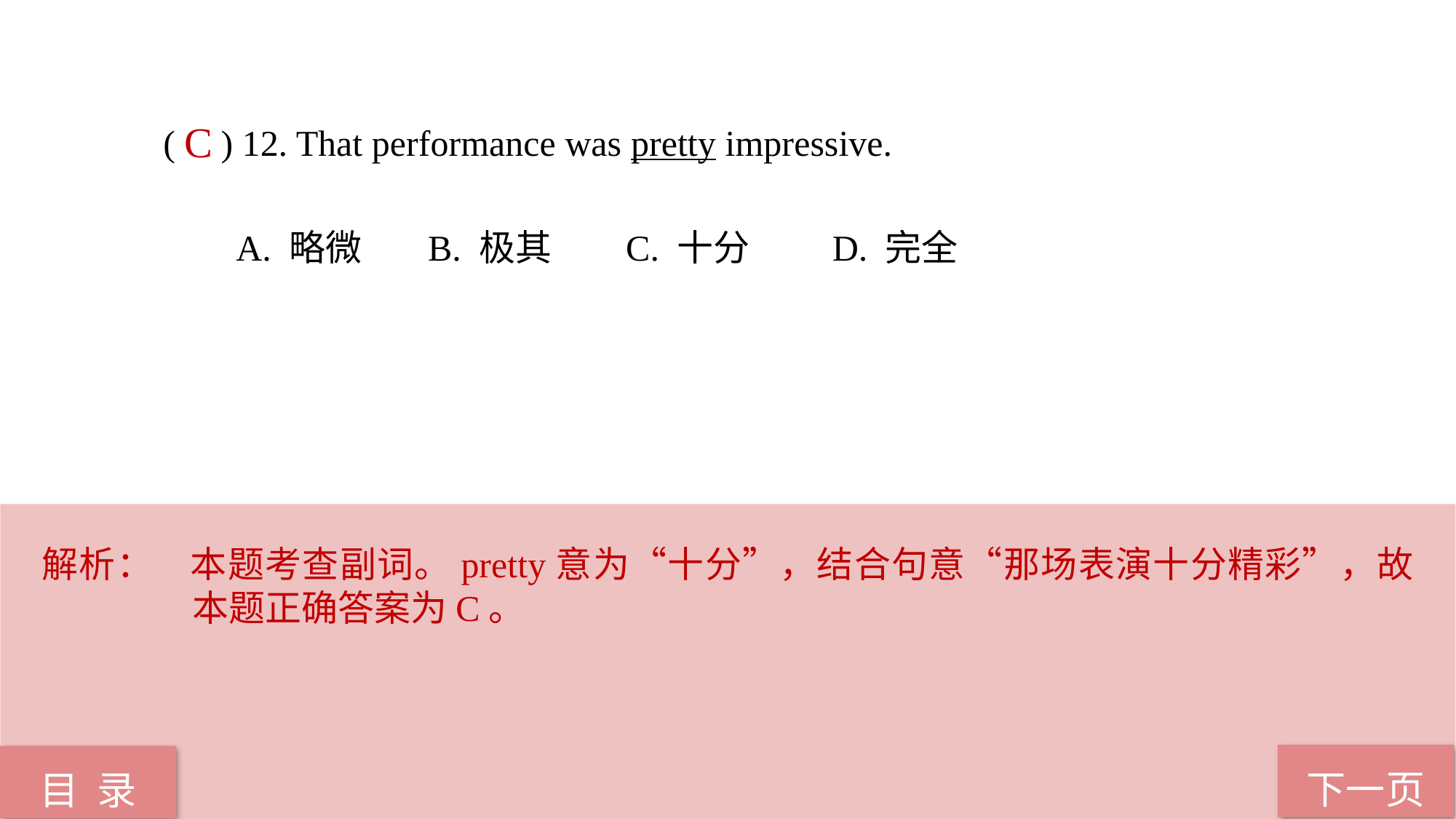

(     ) 12. That performance was pretty impressive.

        A. 略微       B. 极其        C. 十分         D. 完全
C
解析：    本题考查副词。pretty意为“十分”，结合句意“那场表演十分精彩”，故本题正确答案为C。